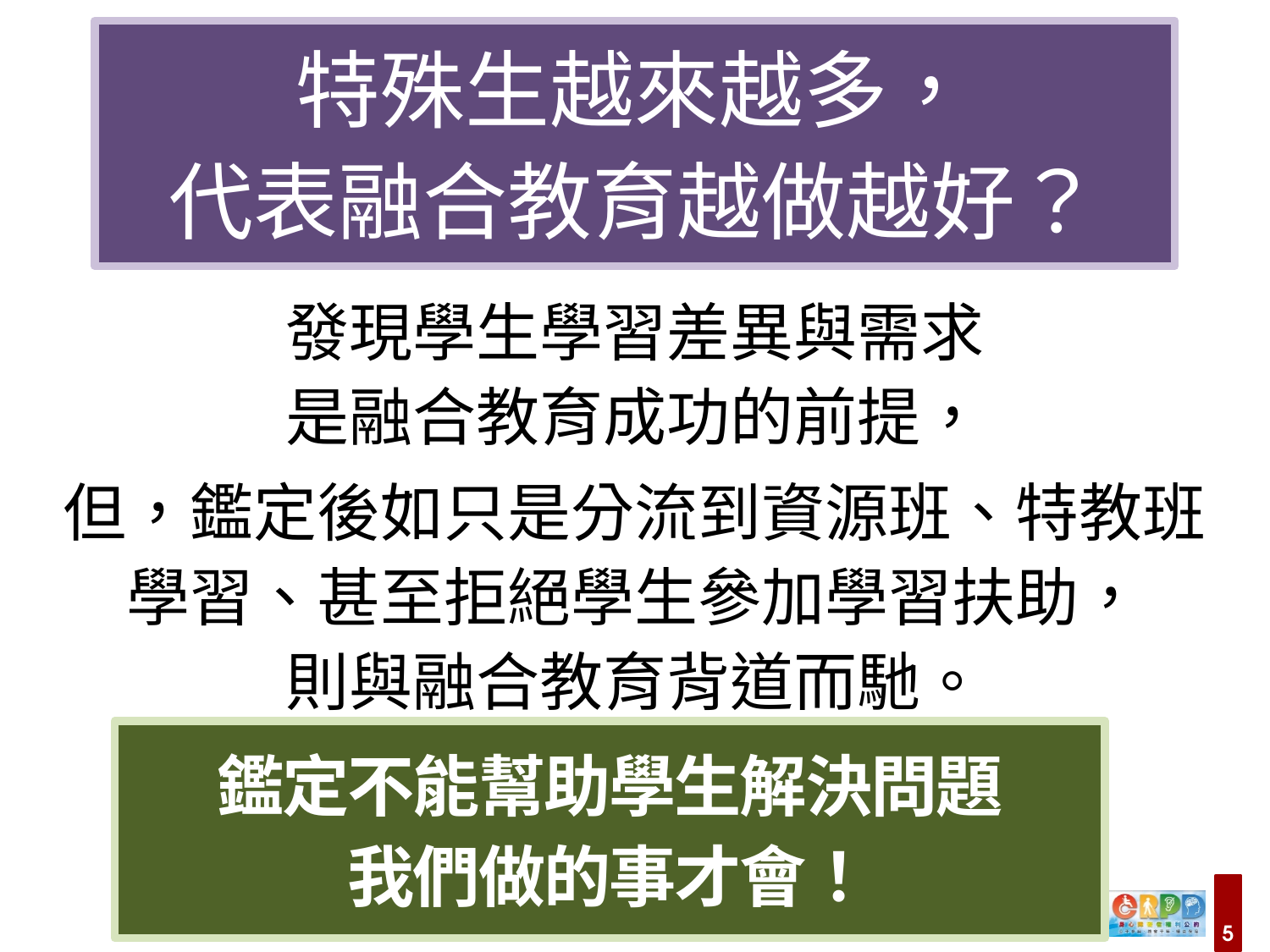

特殊生越來越多，
代表融合教育越做越好？
發現學生學習差異與需求
是融合教育成功的前提，
但，鑑定後如只是分流到資源班、特教班學習、甚至拒絕學生參加學習扶助，
則與融合教育背道而馳。
鑑定不能幫助學生解決問題
我們做的事才會！
5